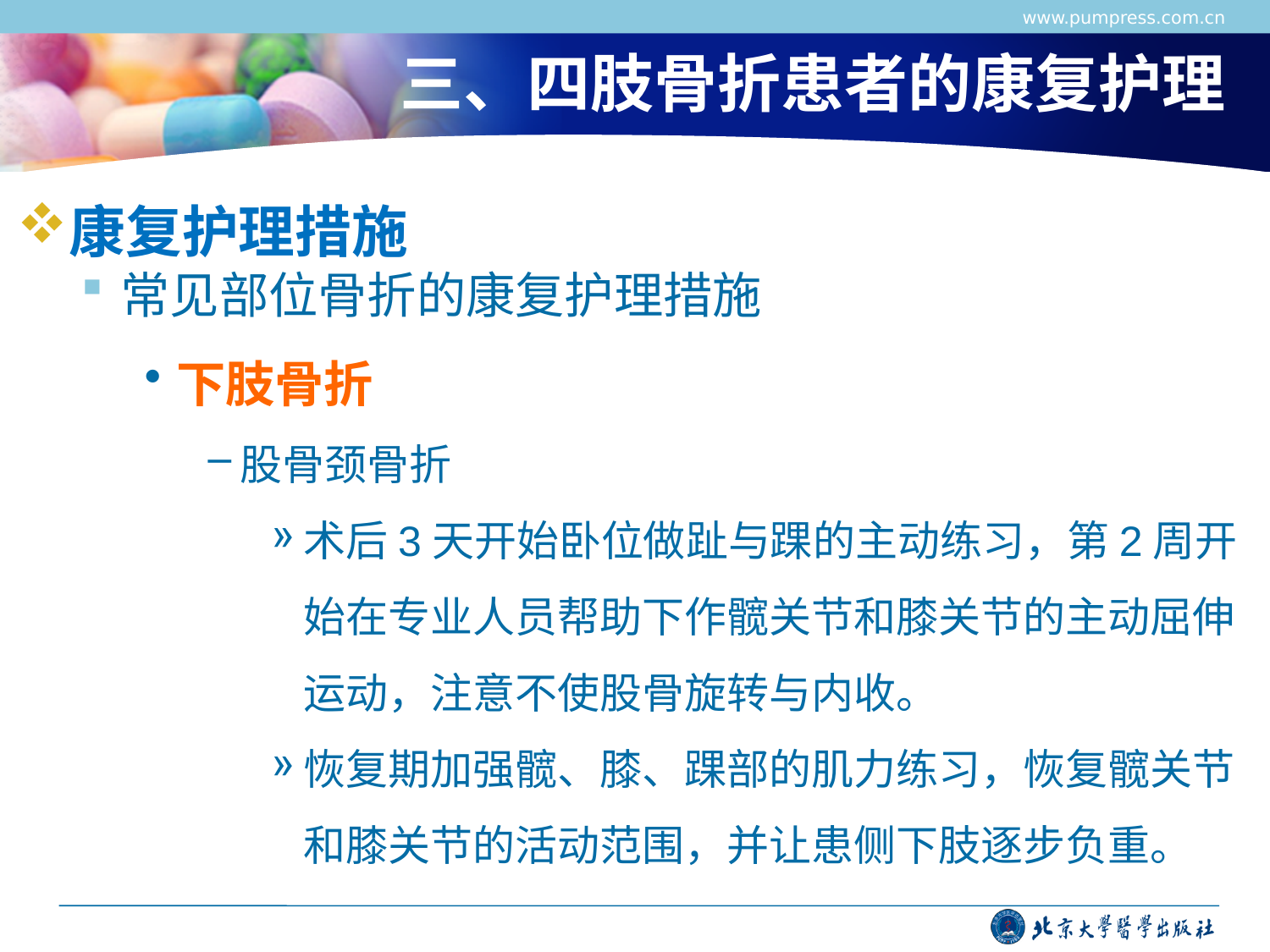

www.pumpress.com.cn
# 三、四肢骨折患者的康复护理
康复护理措施
常见部位骨折的康复护理措施
下肢骨折
股骨颈骨折
术后3天开始卧位做趾与踝的主动练习，第2周开始在专业人员帮助下作髋关节和膝关节的主动屈伸运动，注意不使股骨旋转与内收。
恢复期加强髋、膝、踝部的肌力练习，恢复髋关节和膝关节的活动范围，并让患侧下肢逐步负重。